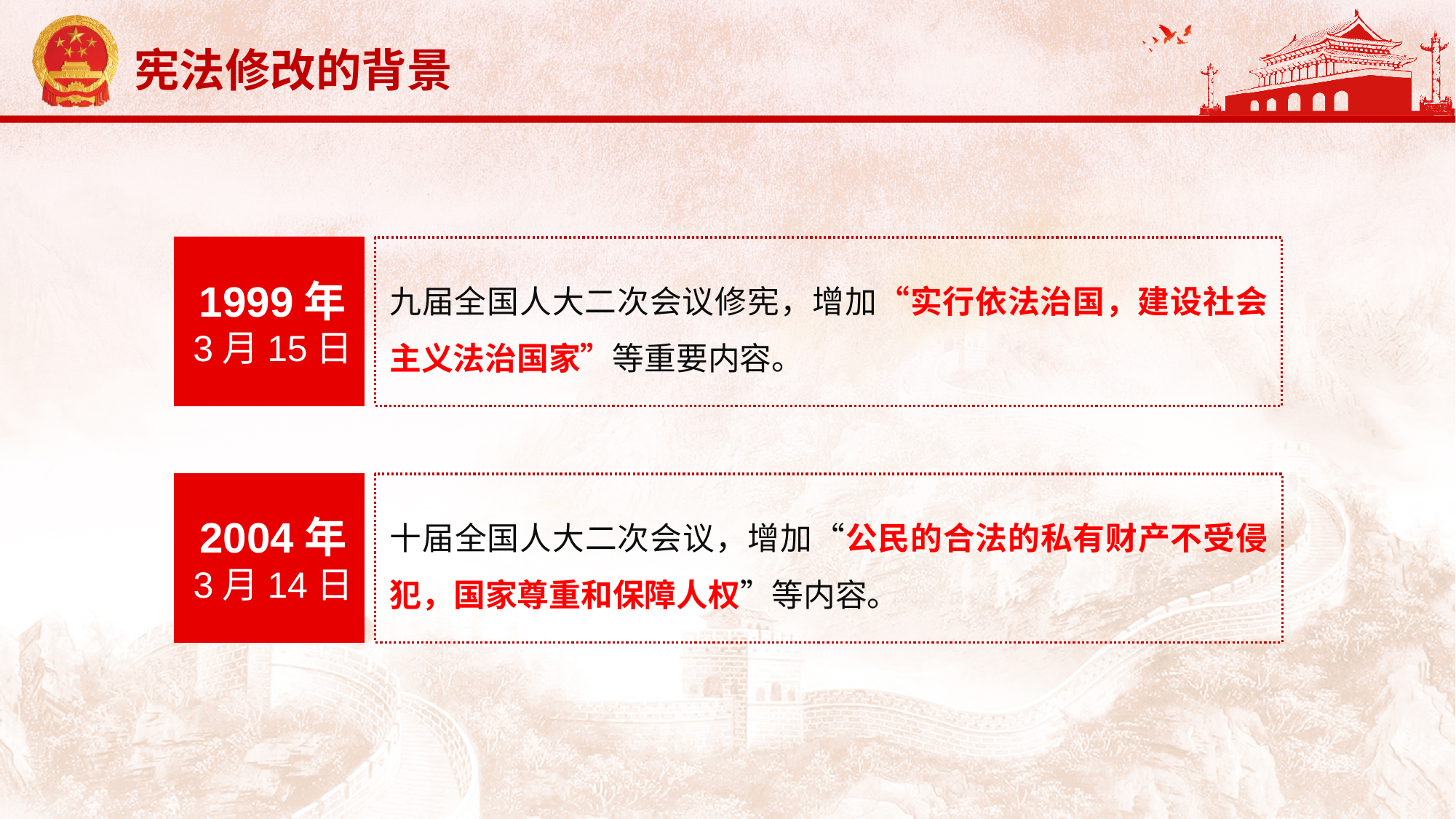

延迟符

1999年
3月15日
九届全国人大二次会议修宪，增加“实行依法治国，建设社会主义法治国家”等重要内容。

2004年
3月14日
十届全国人大二次会议，增加“公民的合法的私有财产不受侵犯，国家尊重和保障人权”等内容。